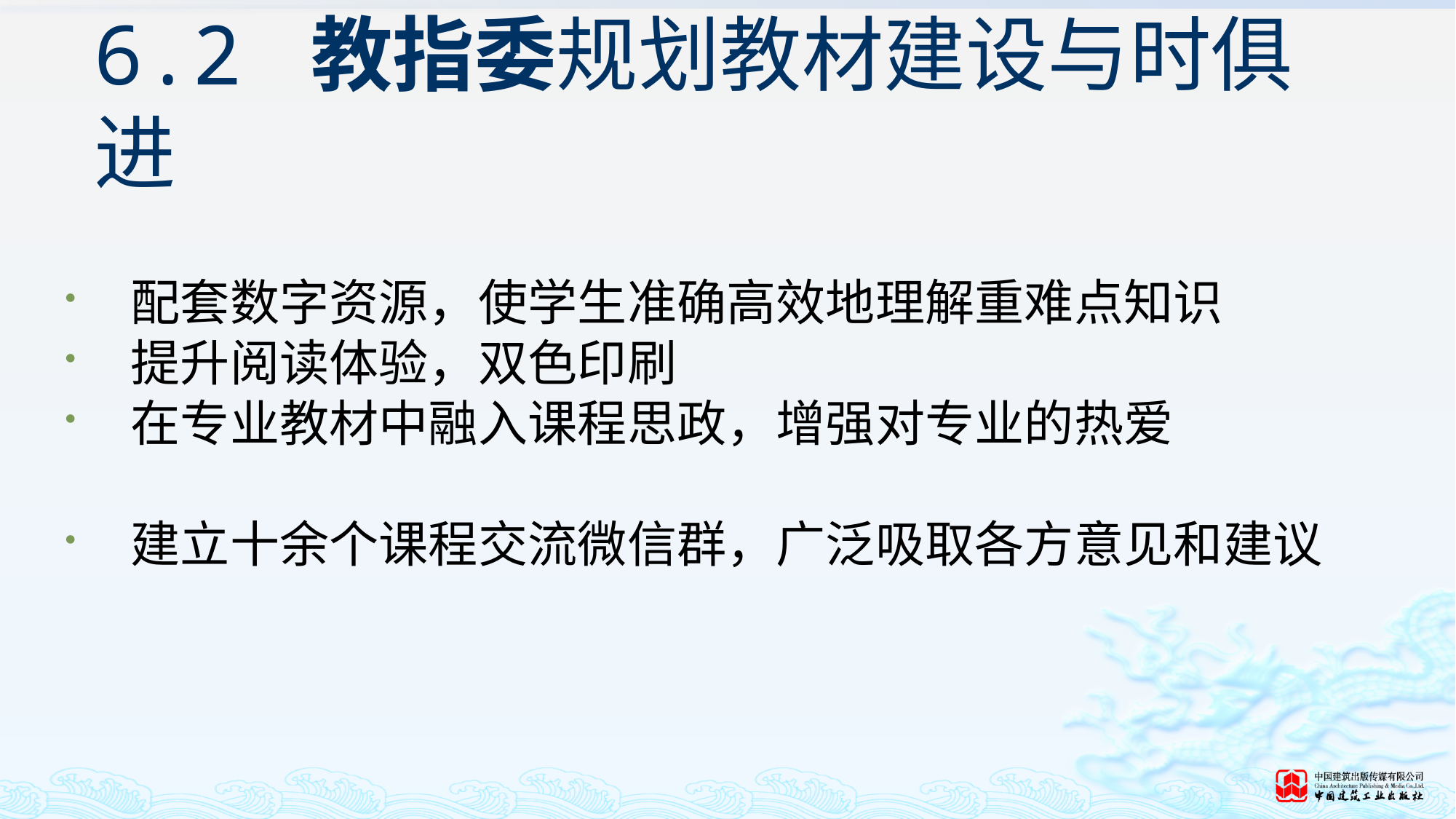

# 6.2 教指委规划教材建设与时俱进
配套数字资源，使学生准确高效地理解重难点知识
提升阅读体验，双色印刷
在专业教材中融入课程思政，增强对专业的热爱

建立十余个课程交流微信群，广泛吸取各方意见和建议